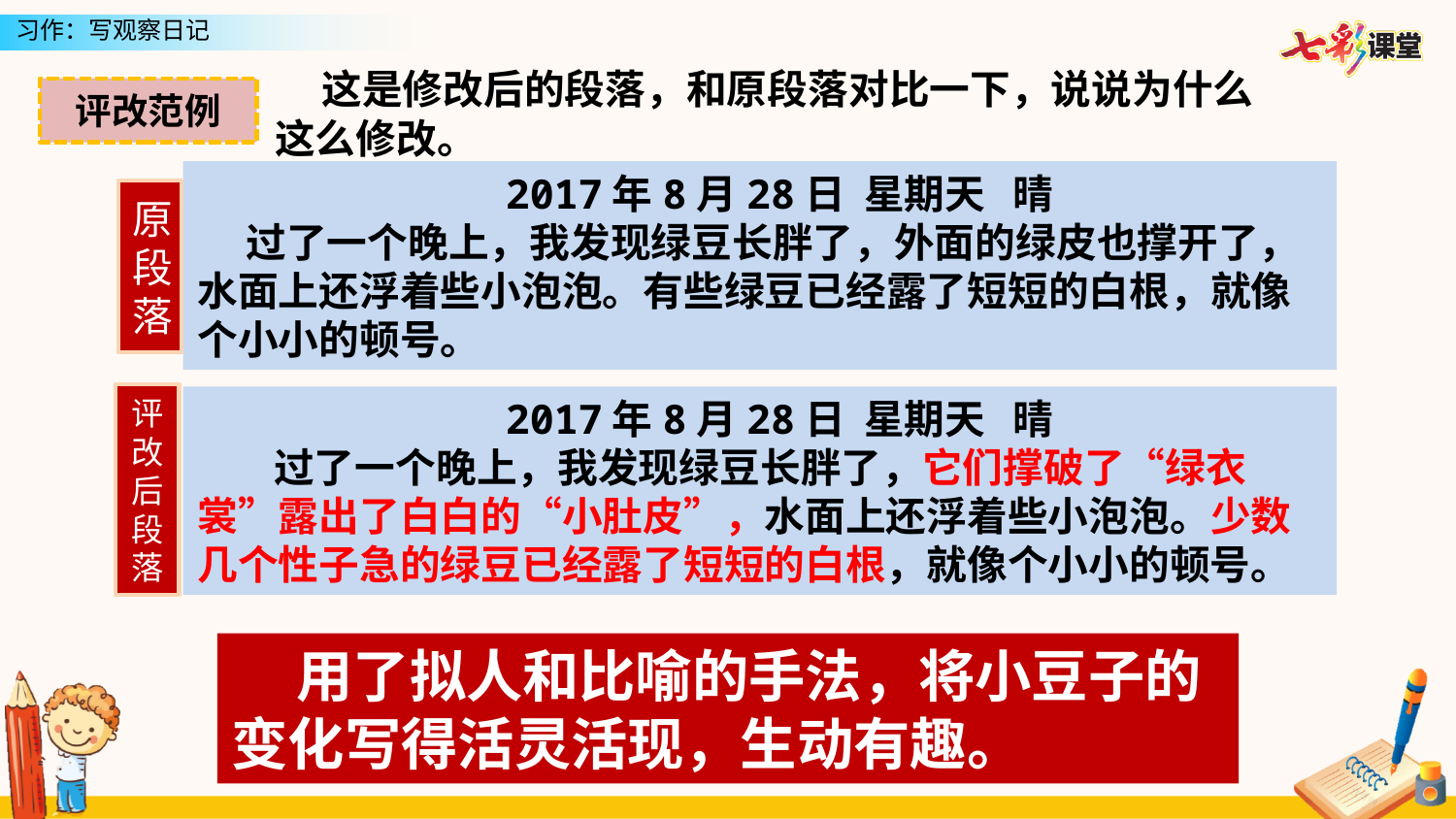

这是修改后的段落，和原段落对比一下，说说为什么这么修改。
评改范例
2017年8月28日  星期天   晴
过了一个晚上，我发现绿豆长胖了，外面的绿皮也撑开了，水面上还浮着些小泡泡。有些绿豆已经露了短短的白根，就像个小小的顿号。
原段落
评改后段落
2017年8月28日  星期天   晴
  过了一个晚上，我发现绿豆长胖了，它们撑破了“绿衣裳”露出了白白的“小肚皮”，水面上还浮着些小泡泡。少数几个性子急的绿豆已经露了短短的白根，就像个小小的顿号。
    用了拟人和比喻的手法，将小豆子的变化写得活灵活现，生动有趣。